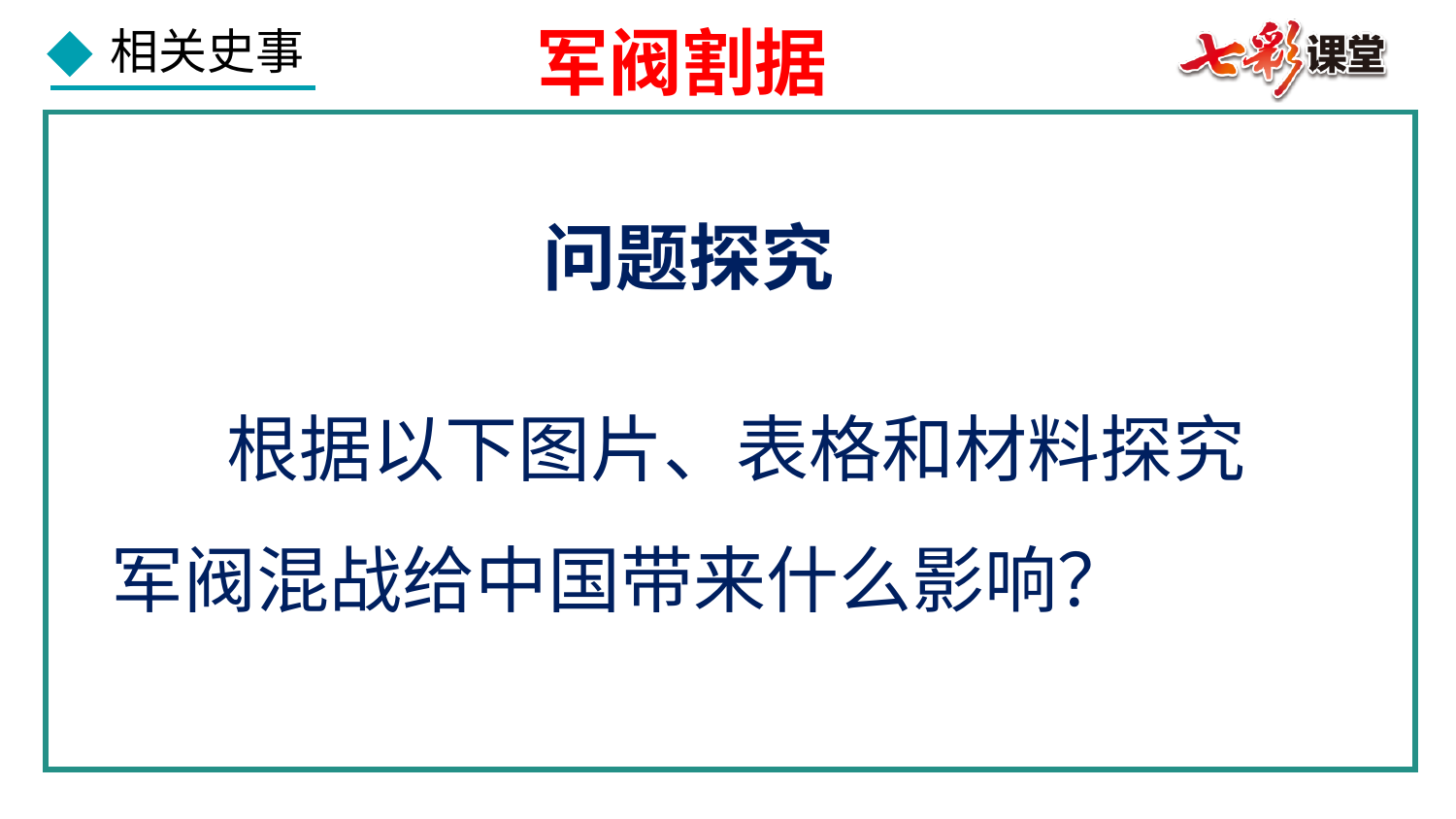

军阀割据

问题探究
根据以下图片、表格和材料探究军阀混战给中国带来什么影响？